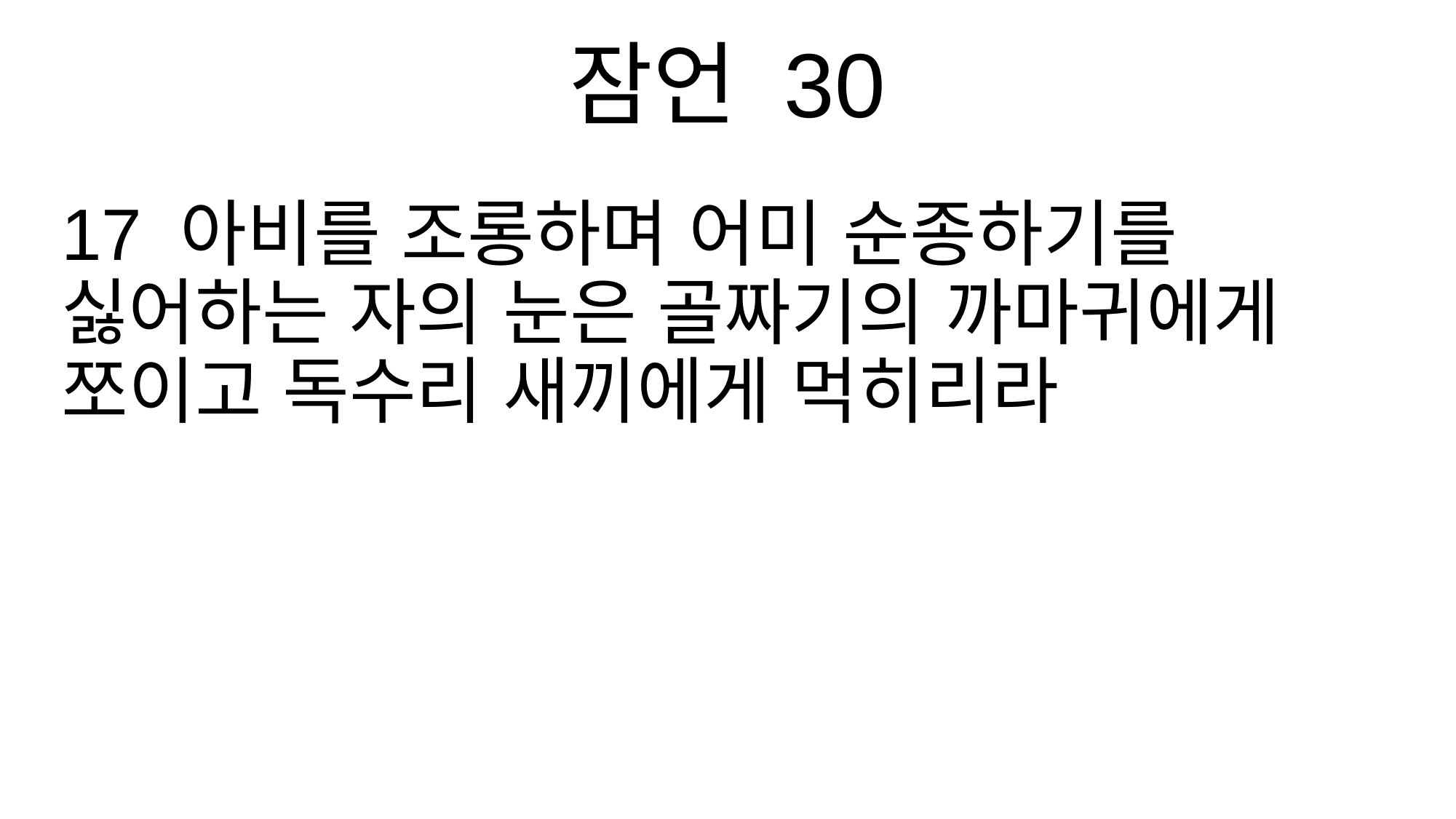

잠언 30
17 아비를 조롱하며 어미 순종하기를 싫어하는 자의 눈은 골짜기의 까마귀에게 쪼이고 독수리 새끼에게 먹히리라